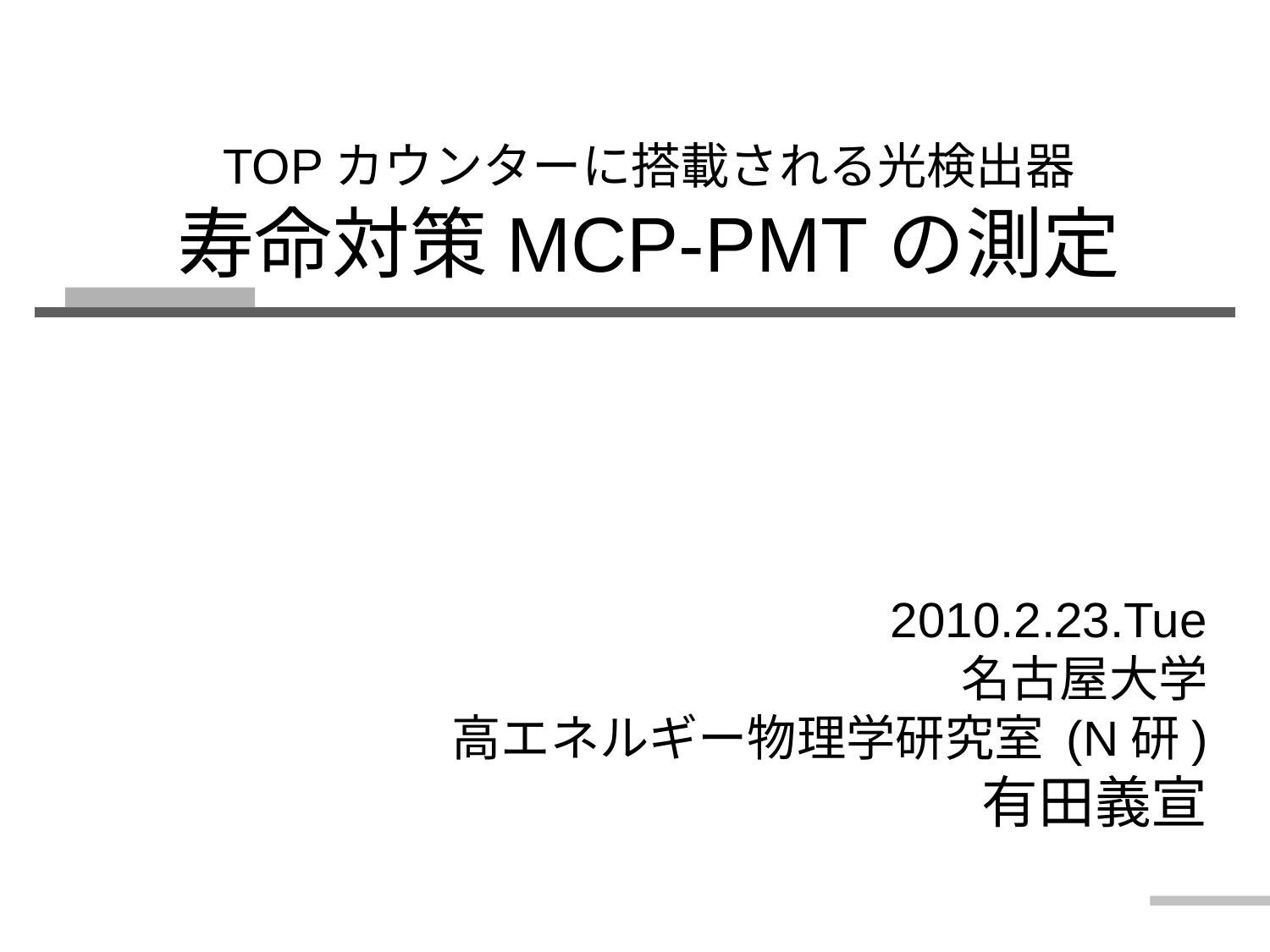

# TOPカウンターに搭載される光検出器 寿命対策MCP-PMTの測定
2010.2.23.Tue
名古屋大学
高エネルギー物理学研究室 (N研)
有田義宣